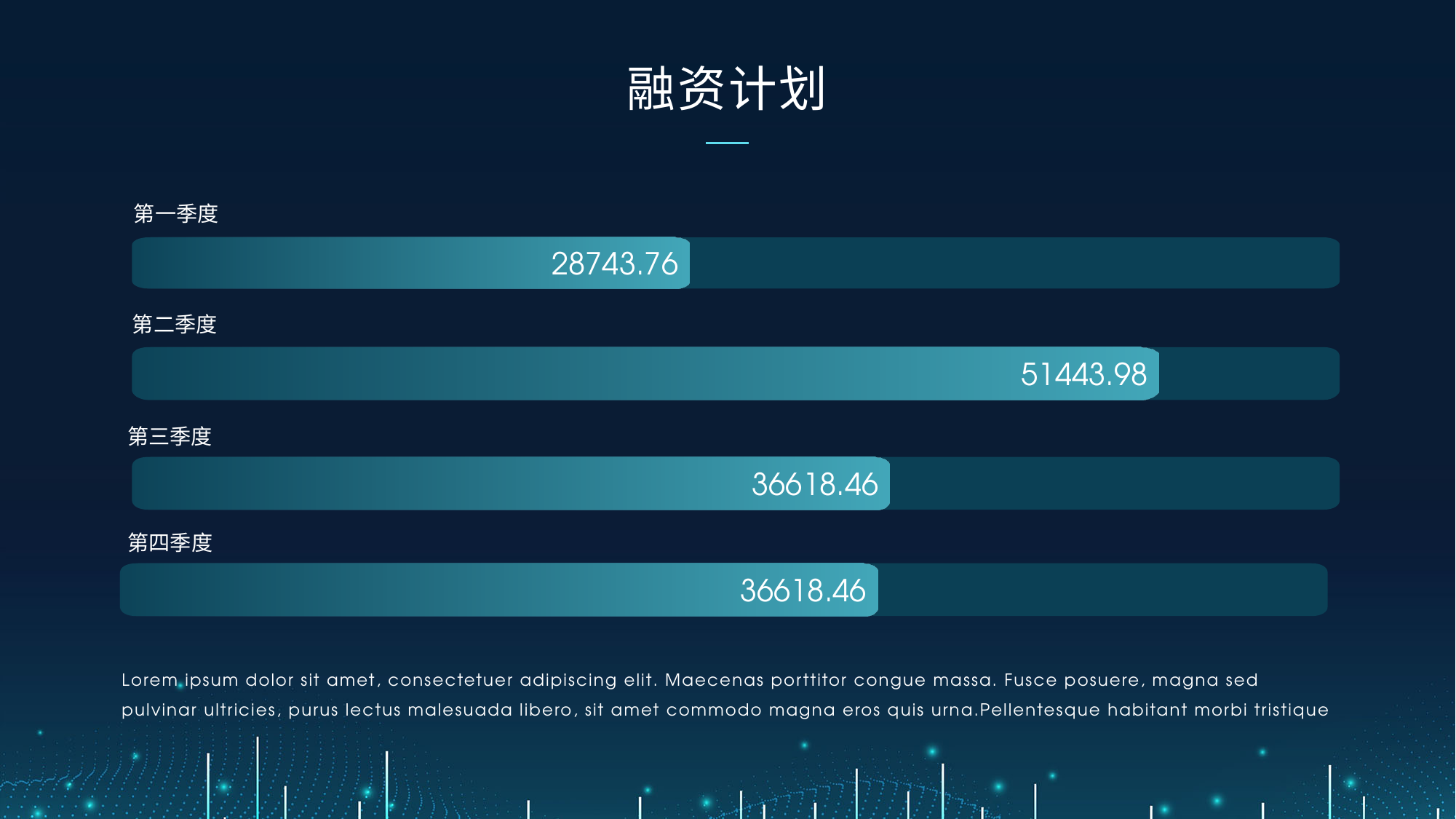

融资计划
第一季度
28743.76

第二季度
51443.98

第三季度
36618.46

第四季度
36618.46

Lorem ipsum dolor sit amet, consectetuer adipiscing elit. Maecenas porttitor congue massa. Fusce posuere, magna sed pulvinar ultricies, purus lectus malesuada libero, sit amet commodo magna eros quis urna.Pellentesque habitant morbi tristique